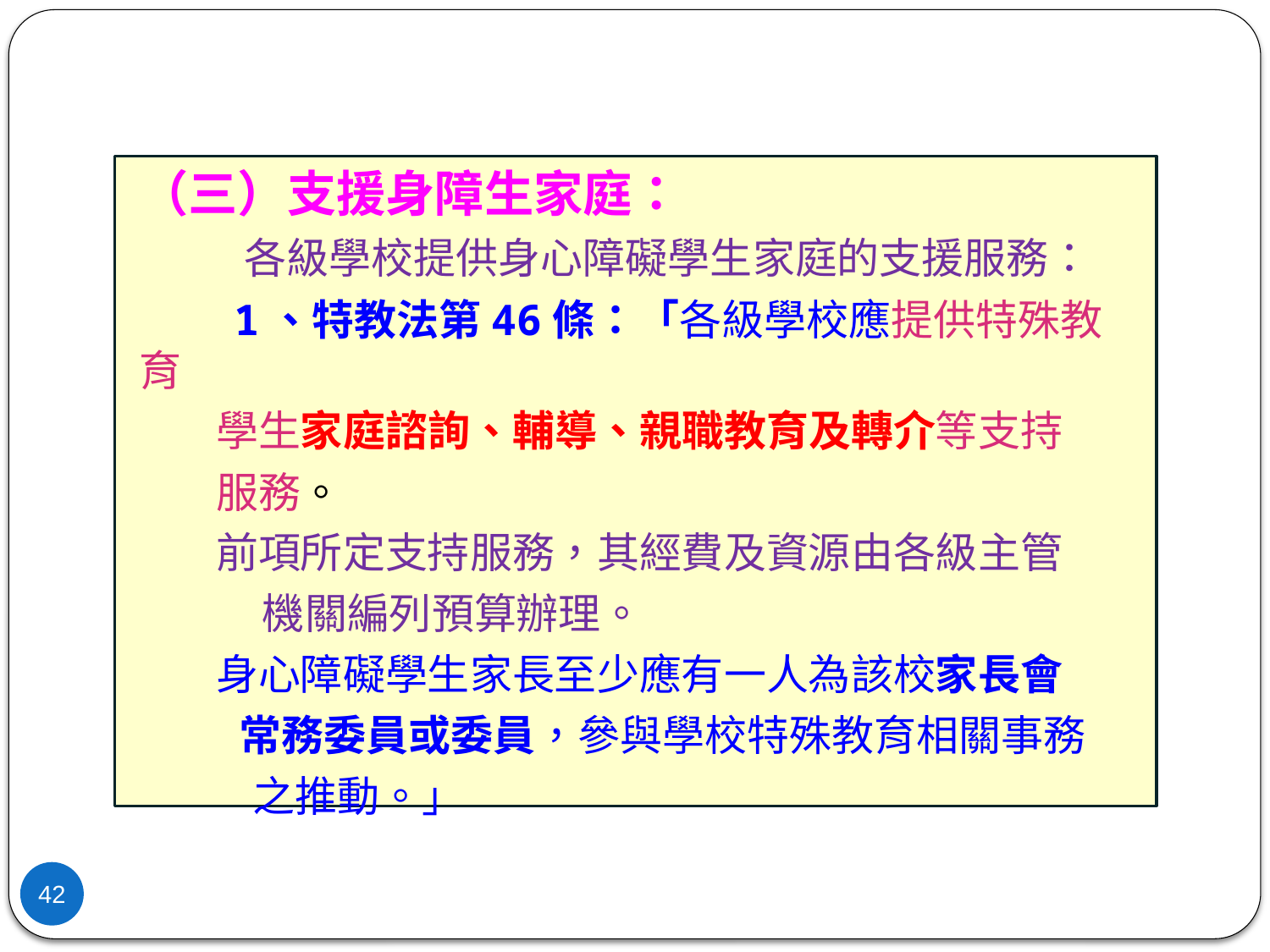

（三）支援身障生家庭：
          各級學校提供身心障礙學生家庭的支援服務：
　　1、特教法第46條：「各級學校應提供特殊教育
       學生家庭諮詢、輔導、親職教育及轉介等支持
       服務。
       前項所定支持服務，其經費及資源由各級主管
   　　機關編列預算辦理。
       身心障礙學生家長至少應有一人為該校家長會
     　常務委員或委員，參與學校特殊教育相關事務
　　   之推動。」
42